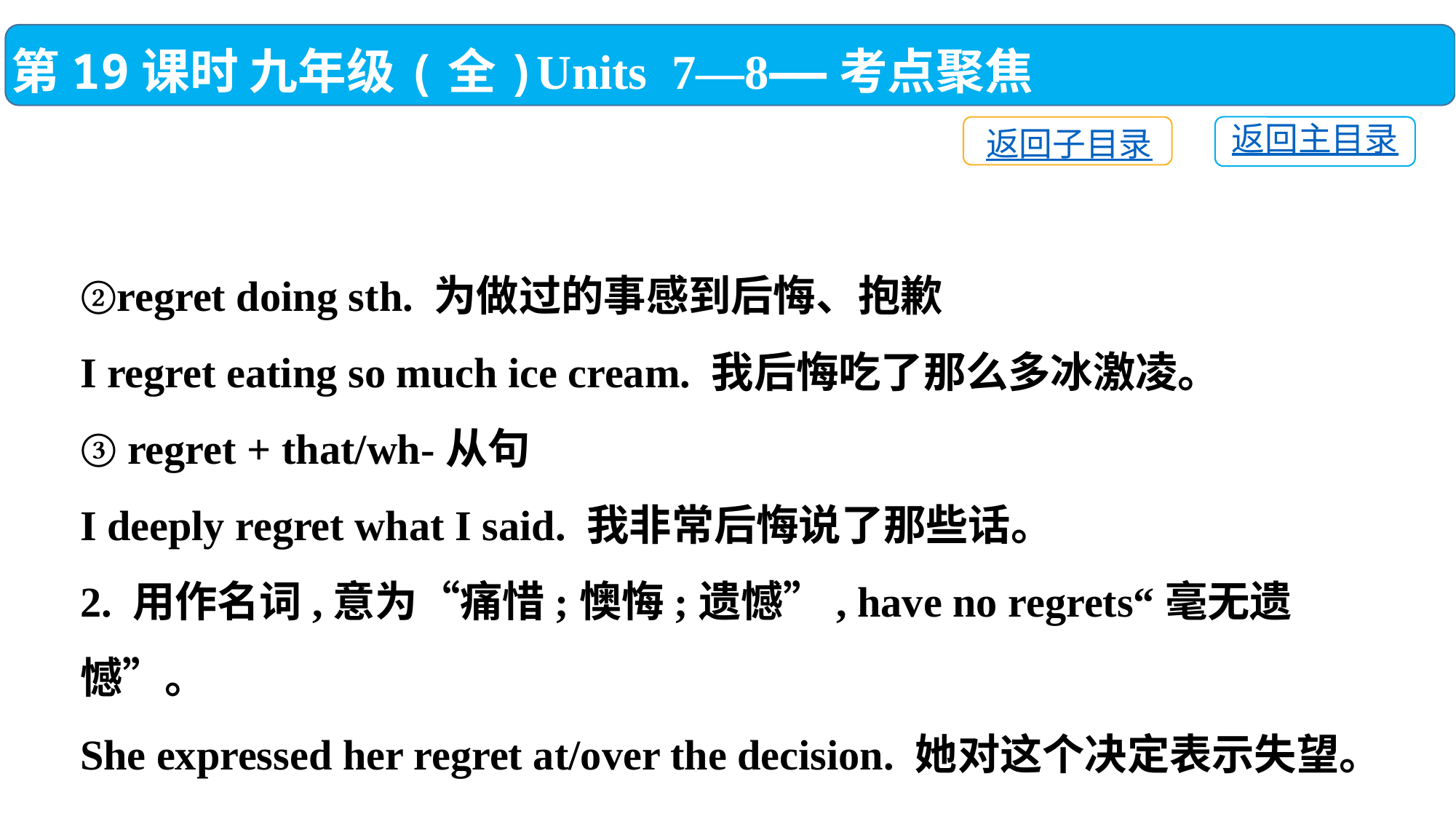

第19课时 九年级(全)Units  7—8——考点聚焦
返回主目录

返回子目录

②regret doing sth. 为做过的事感到后悔、抱歉
I regret eating so much ice cream. 我后悔吃了那么多冰激凌。
③ regret + that/wh-从句
I deeply regret what I said. 我非常后悔说了那些话。
2. 用作名词,意为“痛惜;懊悔;遗憾”, have no regrets“毫无遗憾”。
She expressed her regret at/over the decision. 她对这个决定表示失望。